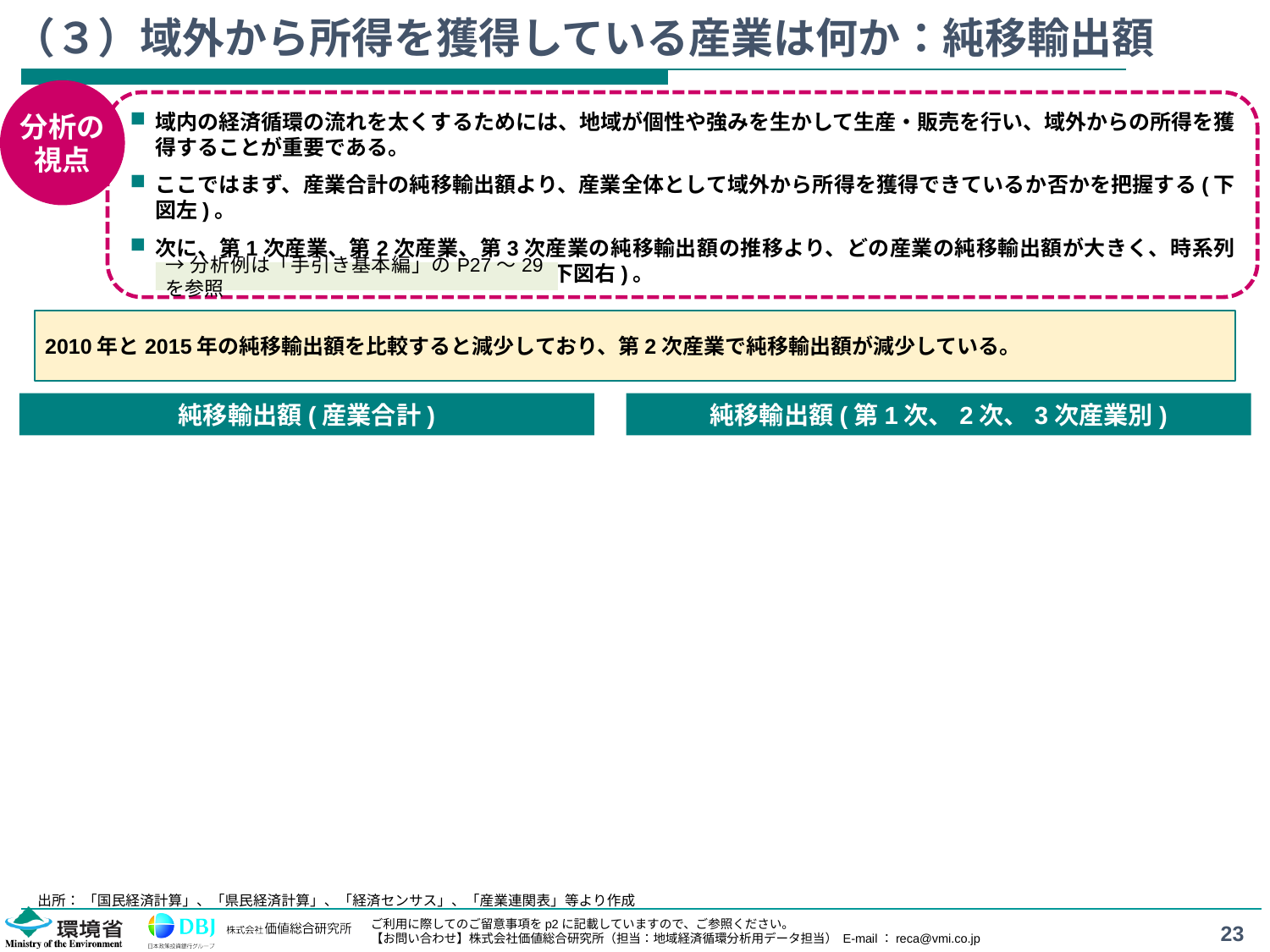

# （３）域外から所得を獲得している産業は何か：純移輸出額
分析の
視点
域内の経済循環の流れを太くするためには、地域が個性や強みを生かして生産・販売を行い、域外からの所得を獲得することが重要である。
ここではまず、産業合計の純移輸出額より、産業全体として域外から所得を獲得できているか否かを把握する(下図左)。
次に、第1次産業、第2次産業、第3次産業の純移輸出額の推移より、どの産業の純移輸出額が大きく、時系列でどのように変化しているかを把握する(下図右)。
→分析例は「手引き基本編」のP27～29を参照
2010年と2015年の純移輸出額を比較すると減少しており、第2次産業で純移輸出額が減少している。
純移輸出額(産業合計)
純移輸出額(第1次、2次、3次産業別)
出所： 「国民経済計算」、「県民経済計算」、「経済センサス」、「産業連関表」等より作成
23